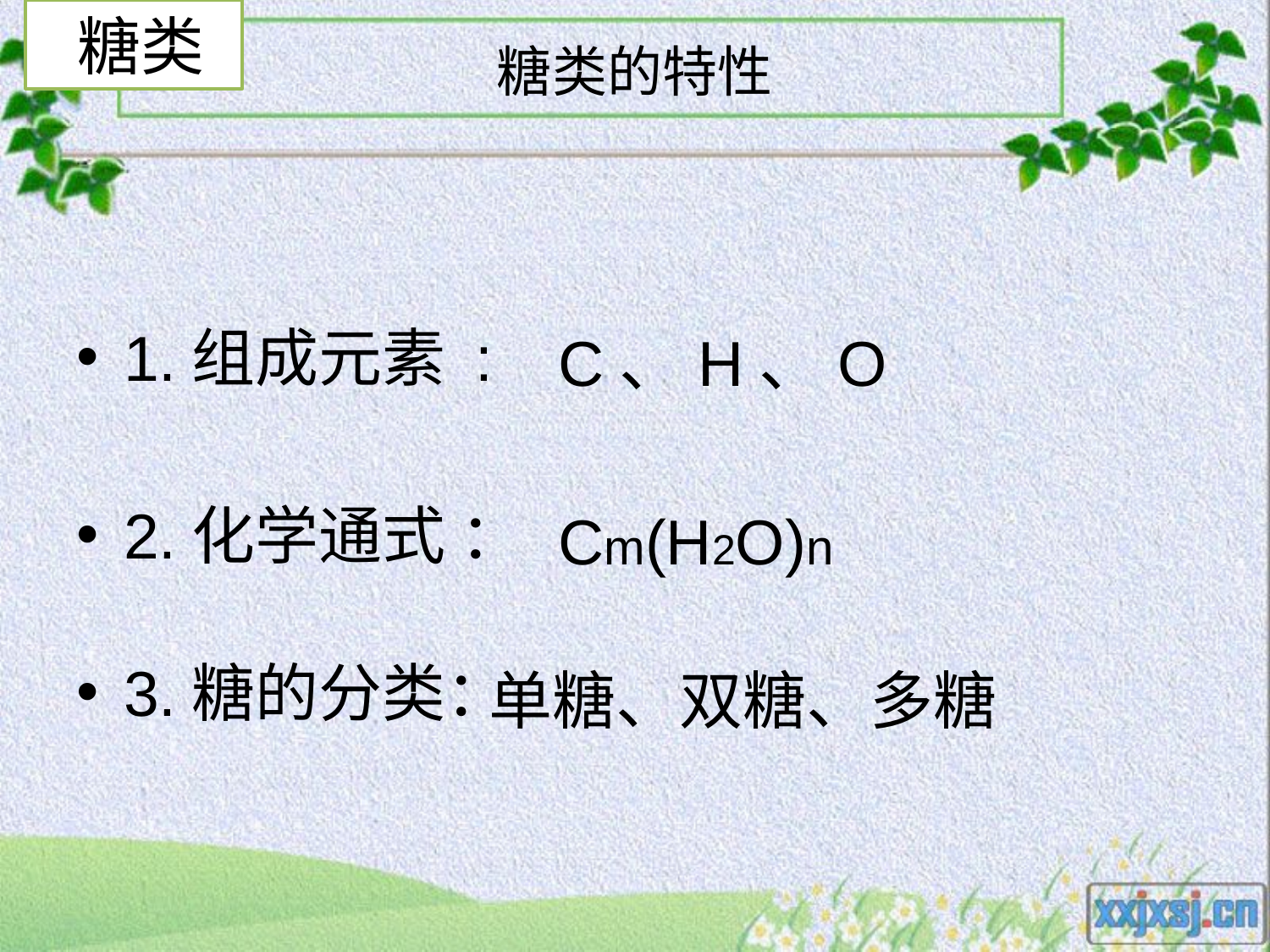

糖类
# 糖类的特性

1.组成元素 :

2.化学通式 ：

3.糖的分类：
C、H、O
Cm(H2O)n
单糖、双糖、多糖